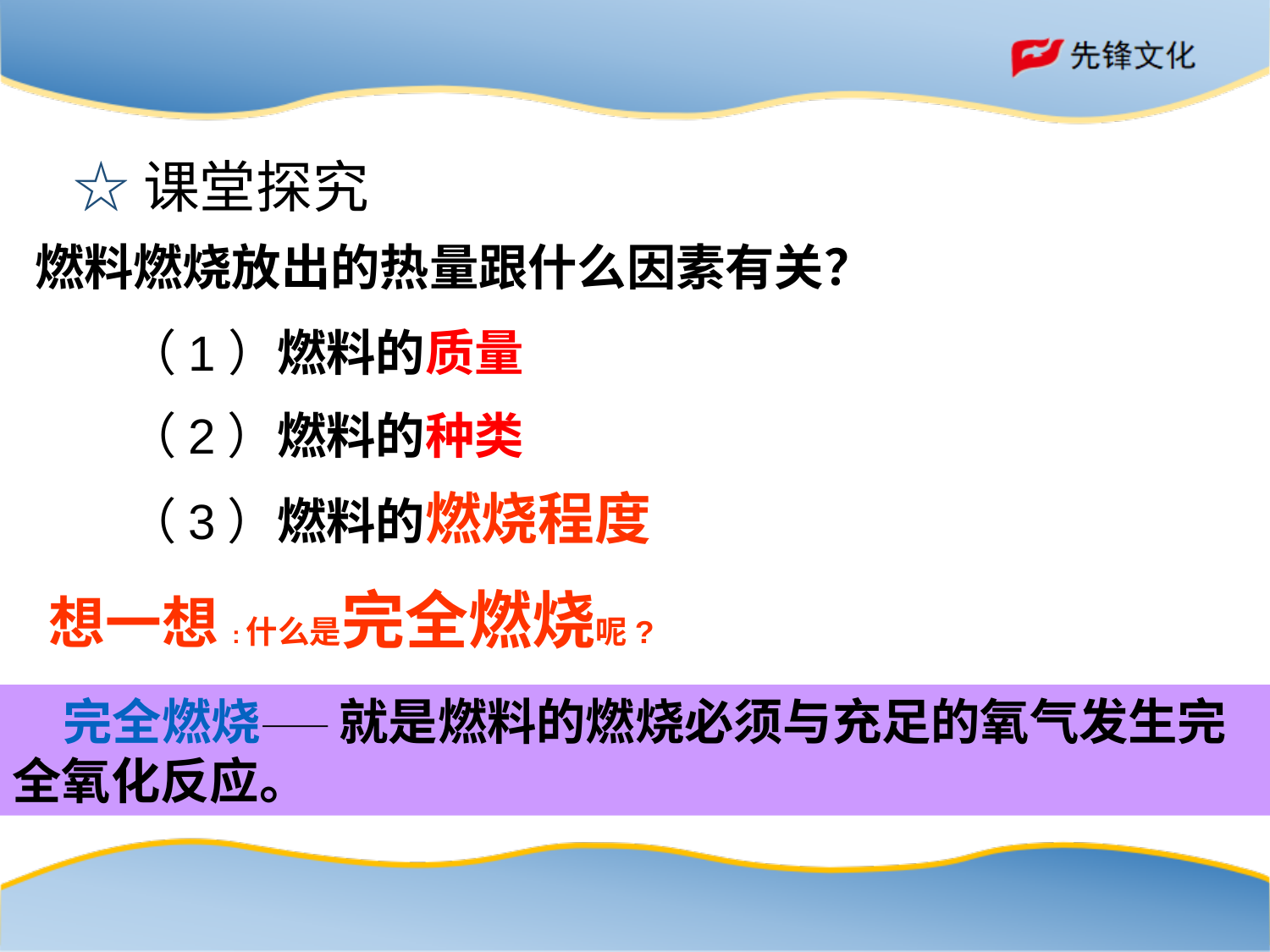

☆课堂探究
燃料燃烧放出的热量跟什么因素有关？
（1）燃料的质量
（2）燃料的种类
（3）燃料的燃烧程度
想一想:什么是完全燃烧呢?
      完全燃烧—— 就是燃料的燃烧必须与充足的氧气发生完全氧化反应。